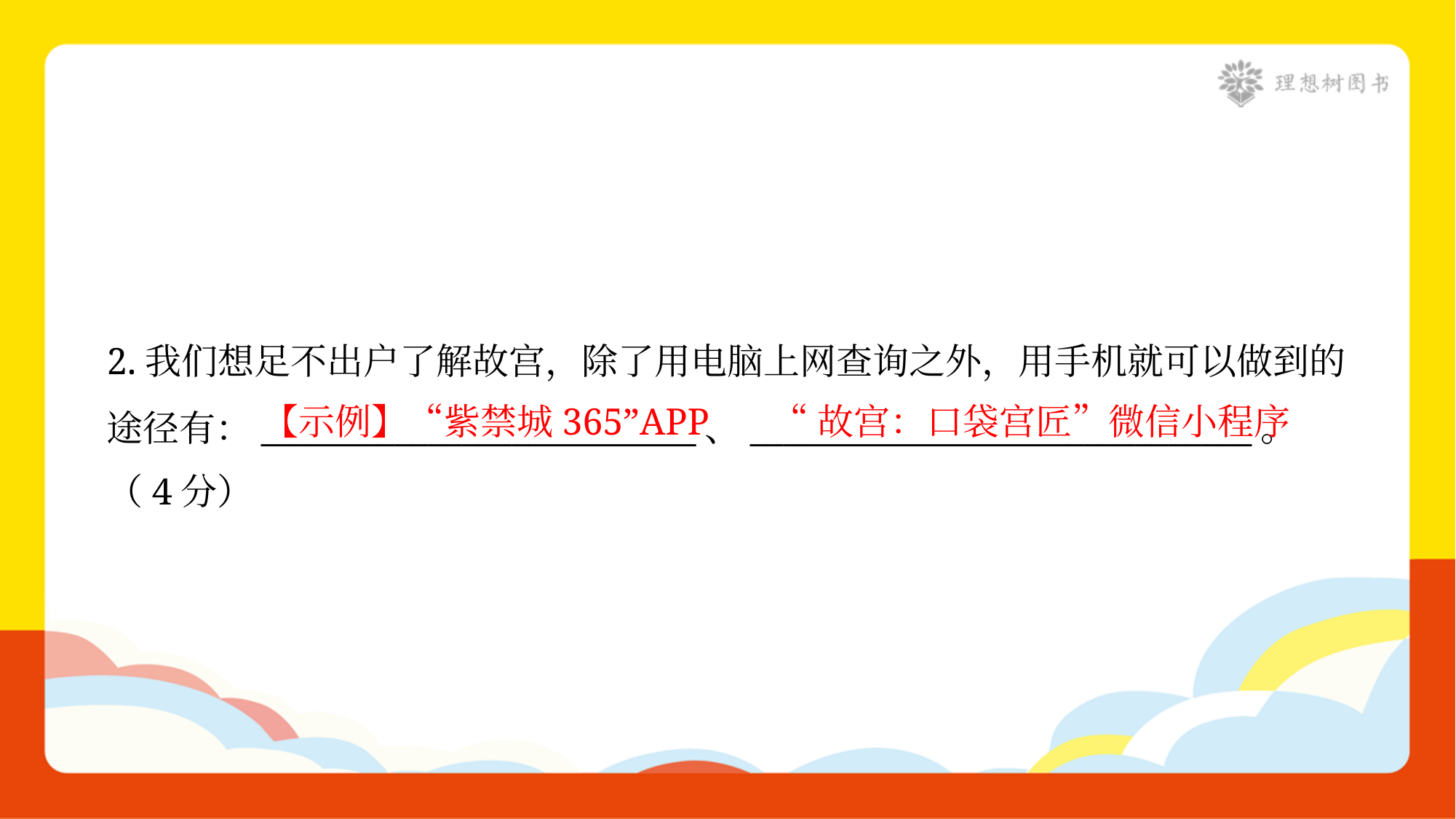

2.我们想足不出户了解故宫，除了用电脑上网查询之外，用手机就可以做到的
途径有：__________________________、______________________________。
（4分）
【示例】“紫禁城365”APP
“故宫：口袋宫匠”微信小程序